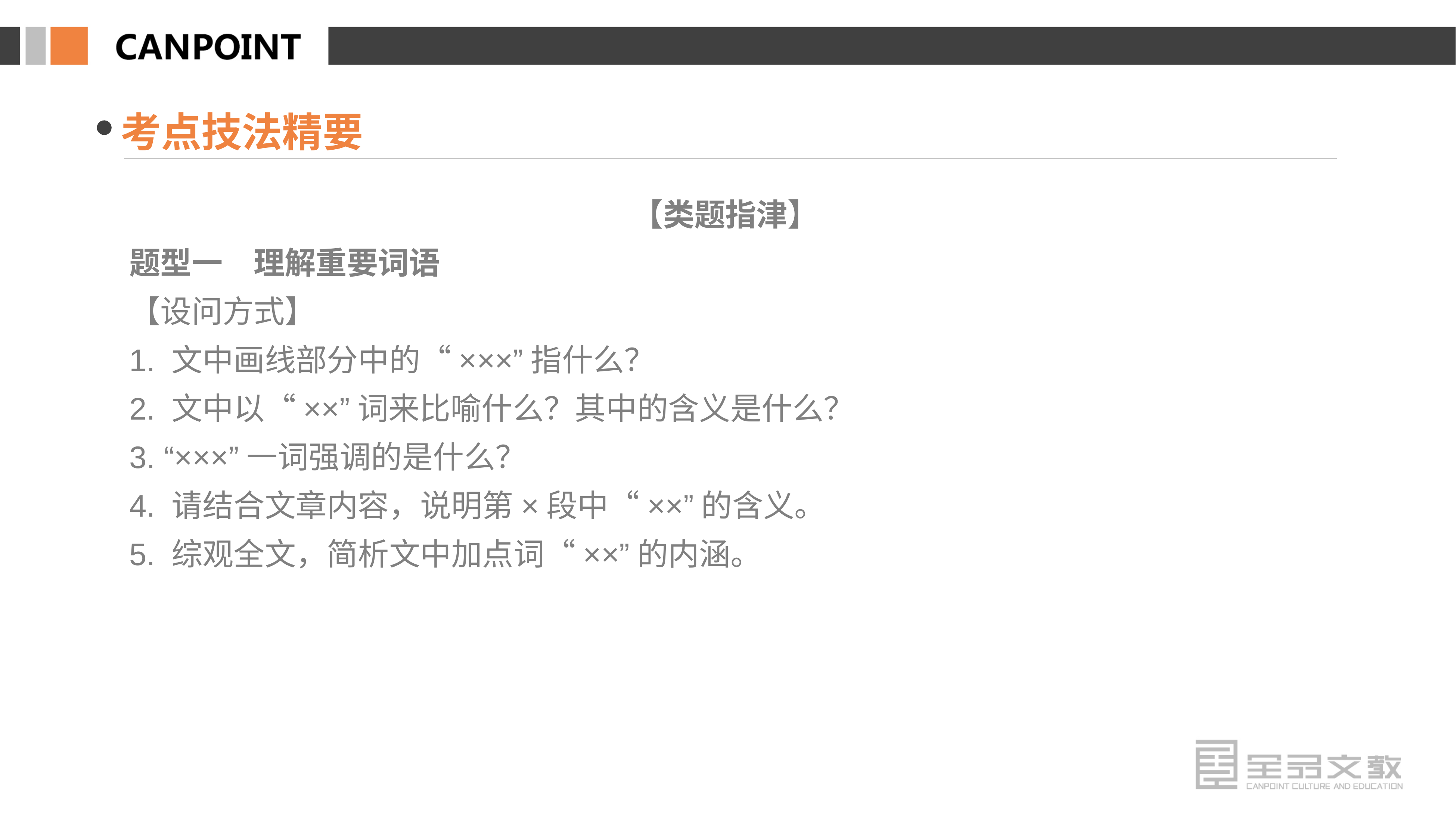

考点技法精要

【类题指津】
题型一　理解重要词语
【设问方式】
1. 文中画线部分中的“×××”指什么？
2. 文中以“××”词来比喻什么？其中的含义是什么？
3. “×××”一词强调的是什么？
4. 请结合文章内容，说明第×段中“××”的含义。
5. 综观全文，简析文中加点词“××”的内涵。